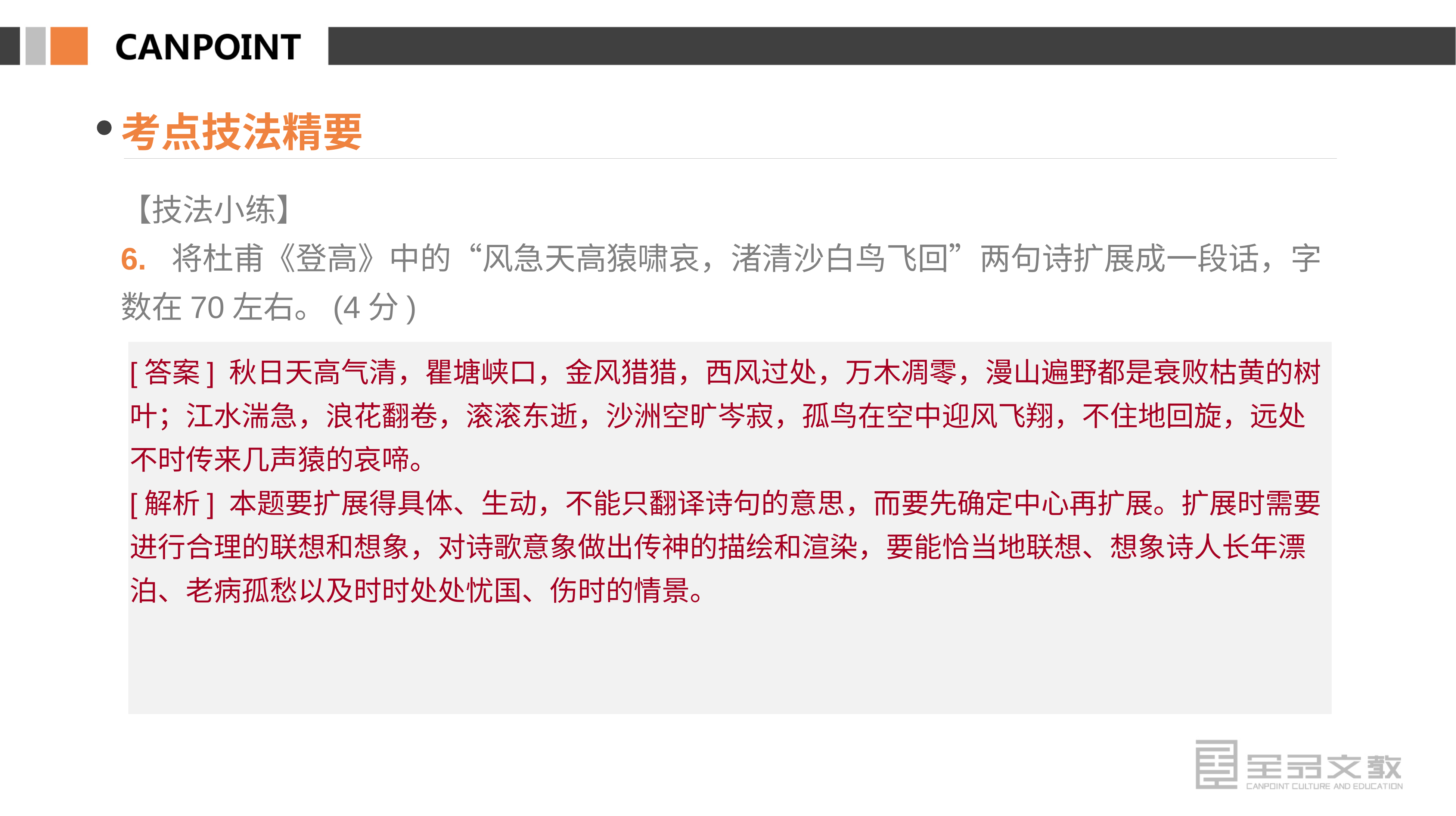

考点技法精要

【技法小练】
6.  将杜甫《登高》中的“风急天高猿啸哀，渚清沙白鸟飞回”两句诗扩展成一段话，字数在70左右。(4分)

[答案] 秋日天高气清，瞿塘峡口，金风猎猎，西风过处，万木凋零，漫山遍野都是衰败枯黄的树叶；江水湍急，浪花翻卷，滚滚东逝，沙洲空旷岑寂，孤鸟在空中迎风飞翔，不住地回旋，远处不时传来几声猿的哀啼。
[解析] 本题要扩展得具体、生动，不能只翻译诗句的意思，而要先确定中心再扩展。扩展时需要进行合理的联想和想象，对诗歌意象做出传神的描绘和渲染，要能恰当地联想、想象诗人长年漂泊、老病孤愁以及时时处处忧国、伤时的情景。